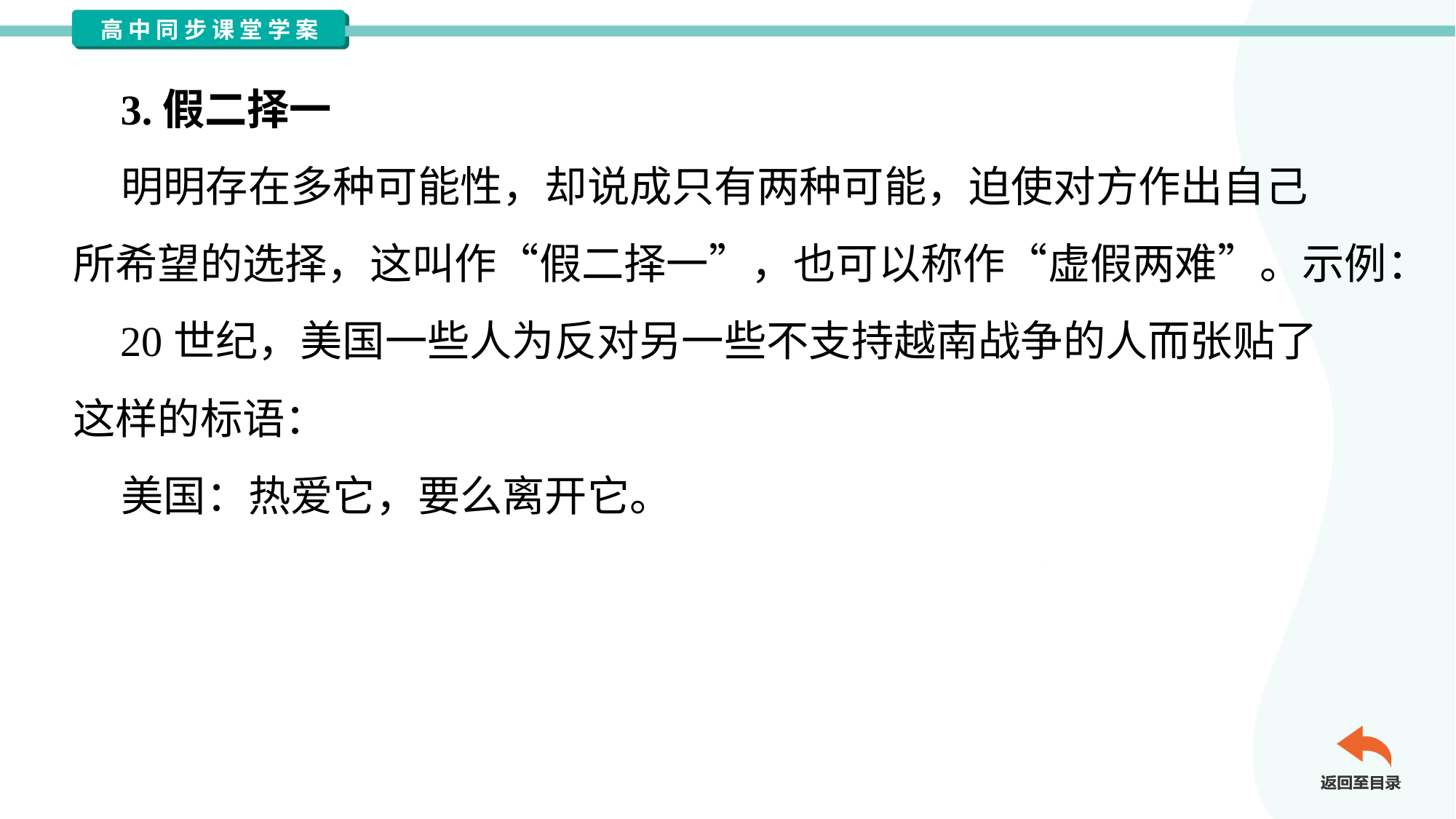

3.假二择一
    明明存在多种可能性，却说成只有两种可能，迫使对方作出自己
所希望的选择，这叫作“假二择一”，也可以称作“虚假两难”。示例：
    20世纪，美国一些人为反对另一些不支持越南战争的人而张贴了
这样的标语：
    美国：热爱它，要么离开它。